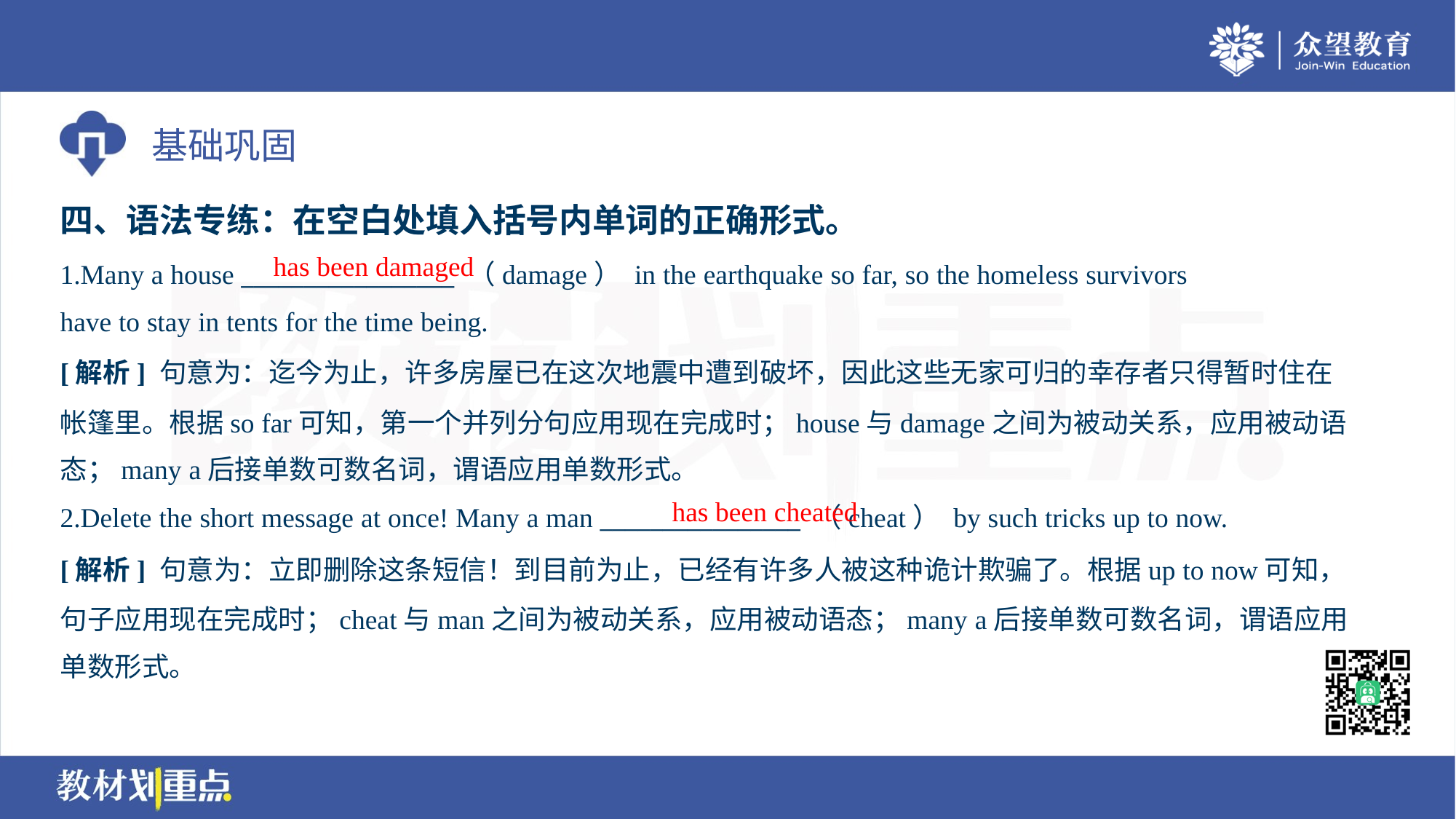

四、语法专练：在空白处填入括号内单词的正确形式。
has been damaged
1.Many a house _________________ （damage） in the earthquake so far, so the homeless survivors
have to stay in tents for the time being.
[解析] 句意为：迄今为止，许多房屋已在这次地震中遭到破坏，因此这些无家可归的幸存者只得暂时住在
帐篷里。根据so far可知，第一个并列分句应用现在完成时；house与damage之间为被动关系，应用被动语
态；many a后接单数可数名词，谓语应用单数形式。
has been cheated
2.Delete the short message at once! Many a man ________________ （cheat） by such tricks up to now.
[解析] 句意为：立即删除这条短信！到目前为止，已经有许多人被这种诡计欺骗了。根据up to now可知，
句子应用现在完成时；cheat与man之间为被动关系，应用被动语态；many a后接单数可数名词，谓语应用
单数形式。